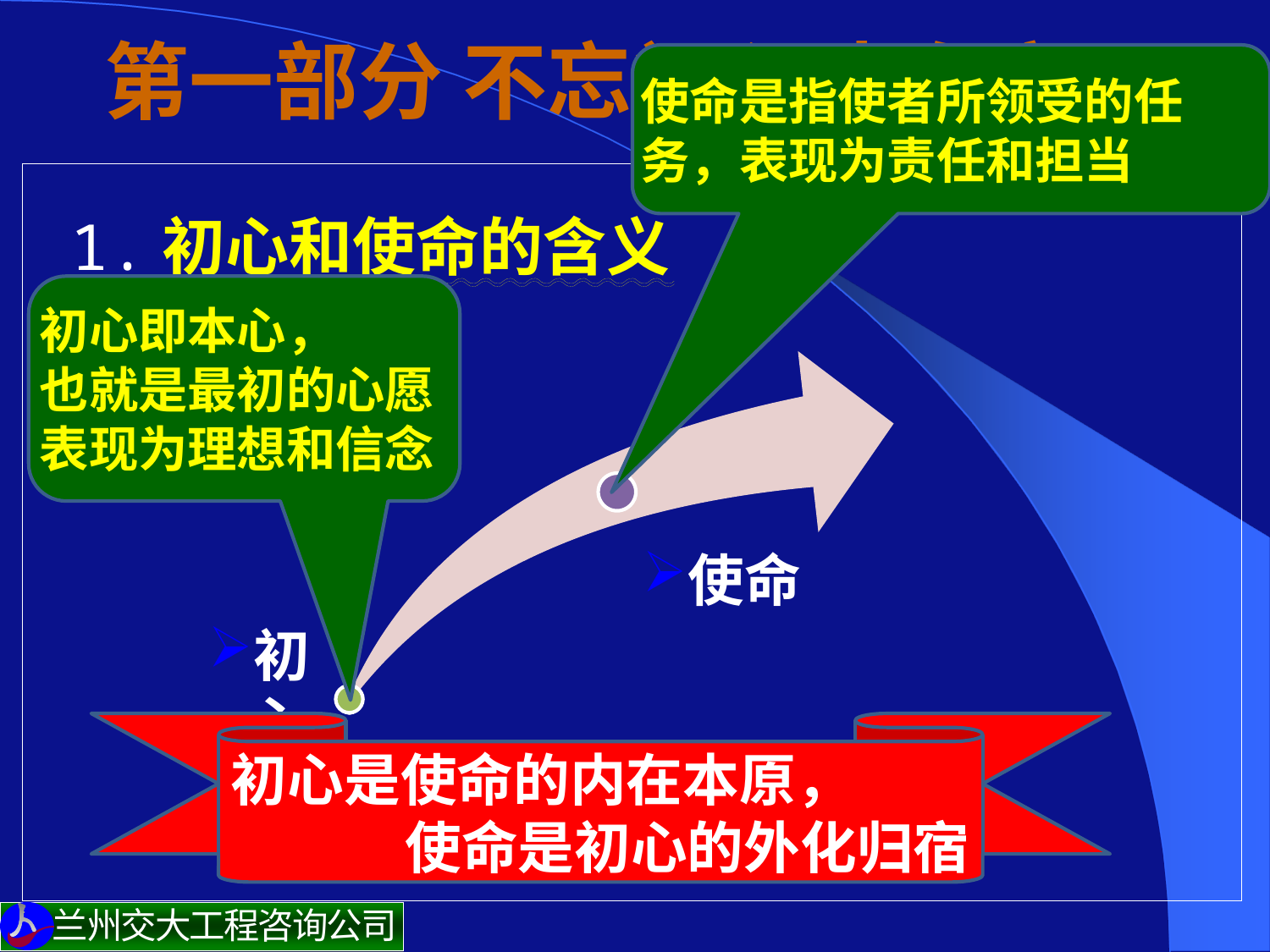

# 第一部分 不忘初心 志存高远
使命是指使者所领受的任务，表现为责任和担当
 1.初心和使命的含义

初心即本心，
也就是最初的心愿表现为理想和信念
初心
使命

初心是使命的内在本原，
使命是初心的外化归宿